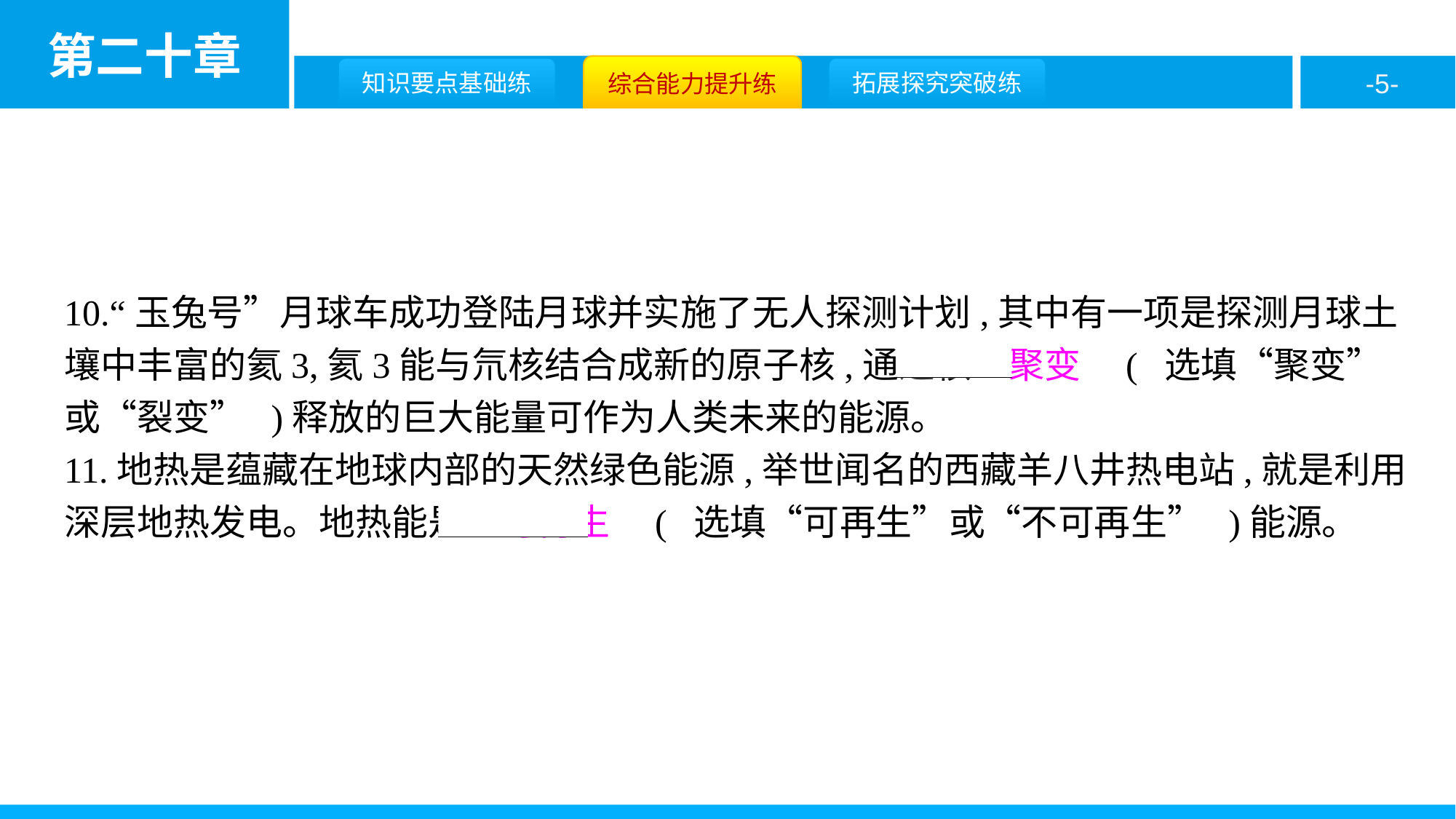

10.“玉兔号”月球车成功登陆月球并实施了无人探测计划,其中有一项是探测月球土壤中丰富的氦3,氦3能与氘核结合成新的原子核,通过核　聚变　(  选填“聚变”或“裂变”  )释放的巨大能量可作为人类未来的能源。
11.地热是蕴藏在地球内部的天然绿色能源,举世闻名的西藏羊八井热电站,就是利用深层地热发电。地热能是　可再生　(  选填“可再生”或“不可再生”  )能源。